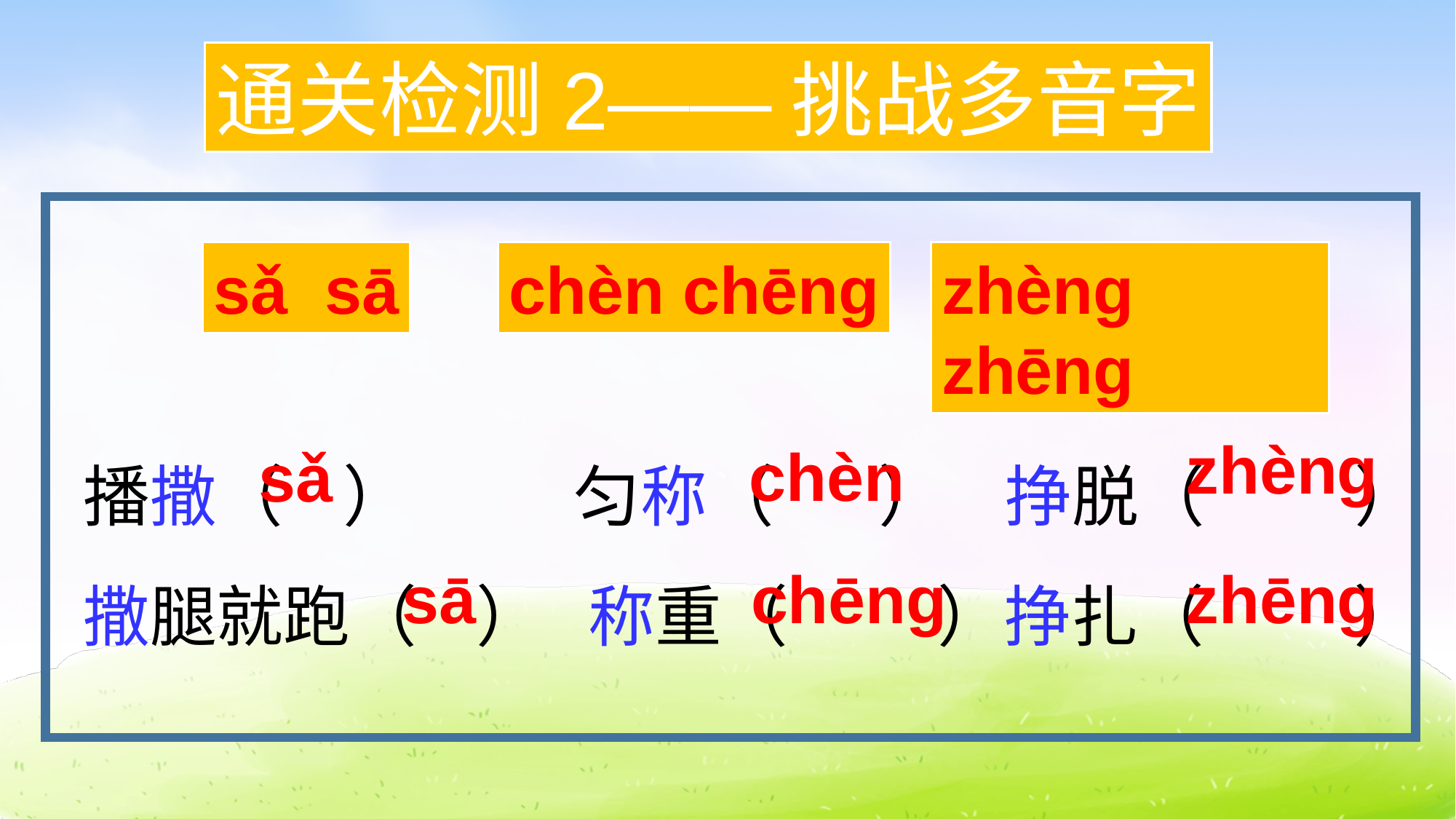

通关检测2——挑战多音字
、
sǎ  sā
chèn chēng
zhèng zhēng
播撒（    ）           匀称（       ）    挣脱（          ）
撒腿就跑（    ）   称重（          ）挣扎（          ）
zhèng
chèn
sǎ
sā
zhēng

chēng